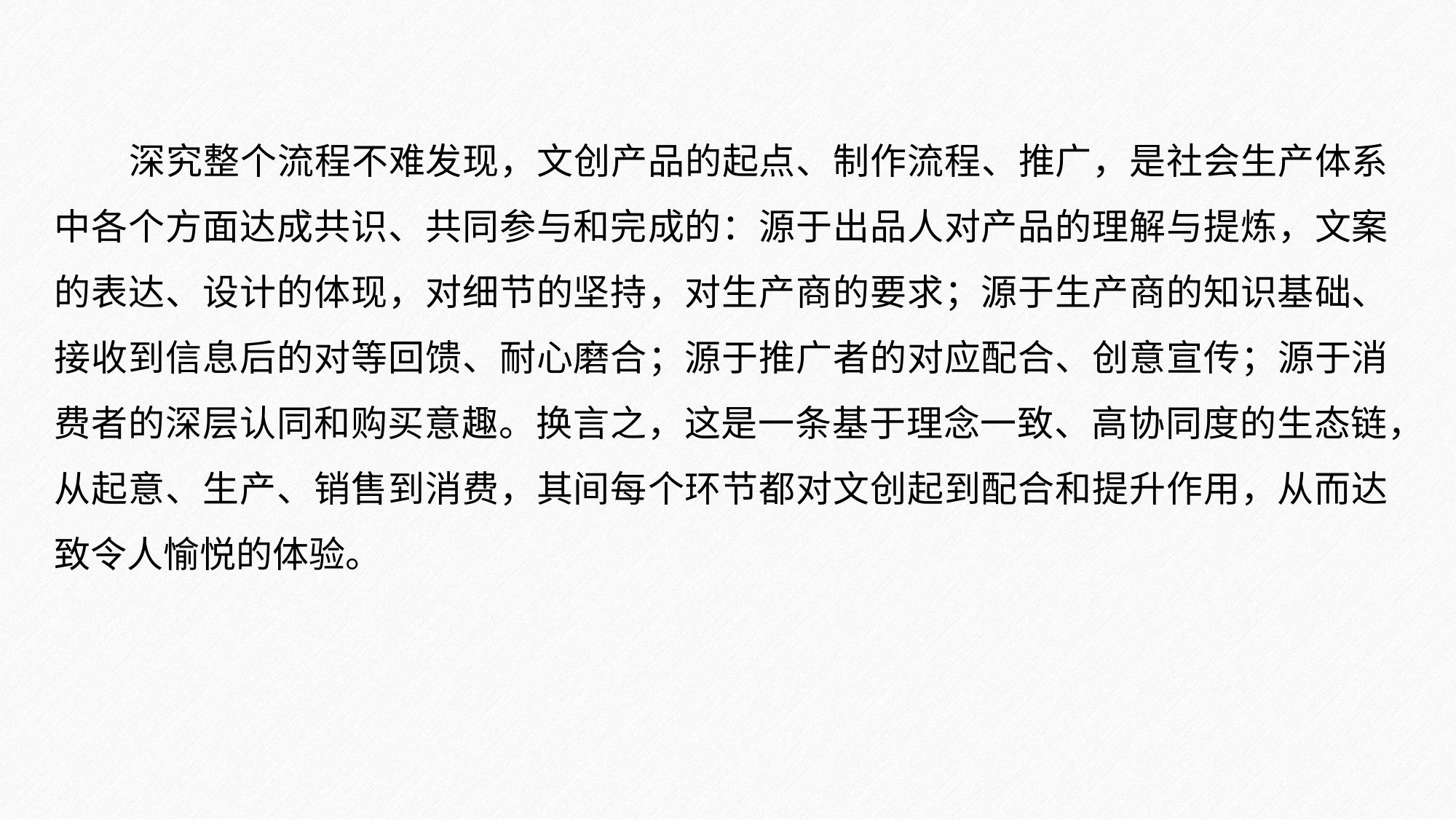

深究整个流程不难发现，文创产品的起点、制作流程、推广，是社会生产体系中各个方面达成共识、共同参与和完成的：源于出品人对产品的理解与提炼，文案的表达、设计的体现，对细节的坚持，对生产商的要求；源于生产商的知识基础、接收到信息后的对等回馈、耐心磨合；源于推广者的对应配合、创意宣传；源于消费者的深层认同和购买意趣。换言之，这是一条基于理念一致、高协同度的生态链，从起意、生产、销售到消费，其间每个环节都对文创起到配合和提升作用，从而达致令人愉悦的体验。